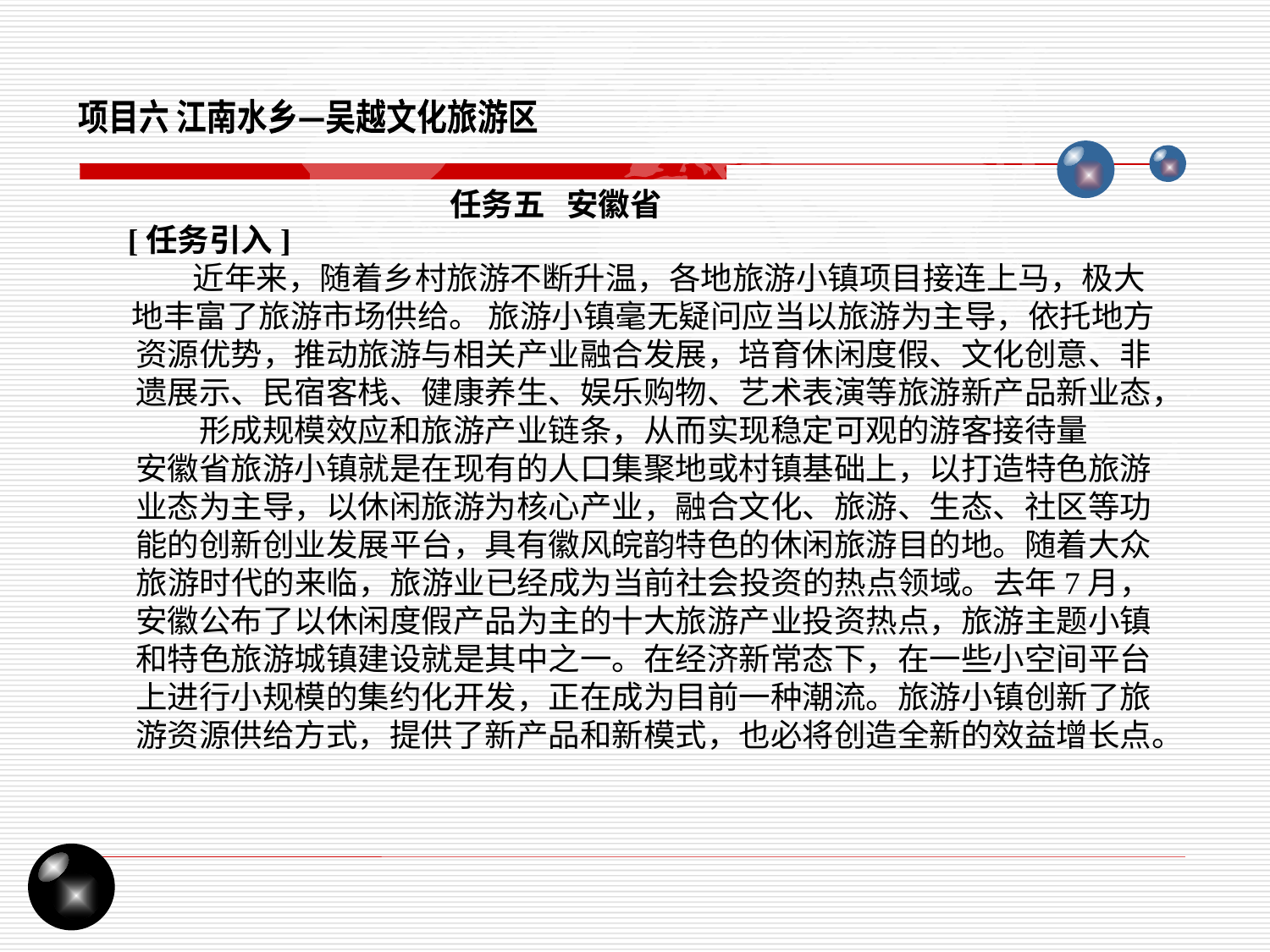

项目六 江南水乡—吴越文化旅游区
任务五   安徽省
[任务引入]
      近年来，随着乡村旅游不断升温，各地旅游小镇项目接连上马，极大地丰富了旅游市场供给。 旅游小镇毫无疑问应当以旅游为主导，依托地方资源优势，推动旅游与相关产业融合发展，培育休闲度假、文化创意、非遗展示、民宿客栈、健康养生、娱乐购物、艺术表演等旅游新产品新业态，形成规模效应和旅游产业链条，从而实现稳定可观的游客接待量
安徽省旅游小镇就是在现有的人口集聚地或村镇基础上，以打造特色旅游业态为主导，以休闲旅游为核心产业，融合文化、旅游、生态、社区等功能的创新创业发展平台，具有徽风皖韵特色的休闲旅游目的地。随着大众旅游时代的来临，旅游业已经成为当前社会投资的热点领域。去年7月，安徽公布了以休闲度假产品为主的十大旅游产业投资热点，旅游主题小镇和特色旅游城镇建设就是其中之一。在经济新常态下，在一些小空间平台上进行小规模的集约化开发，正在成为目前一种潮流。旅游小镇创新了旅游资源供给方式，提供了新产品和新模式，也必将创造全新的效益增长点。